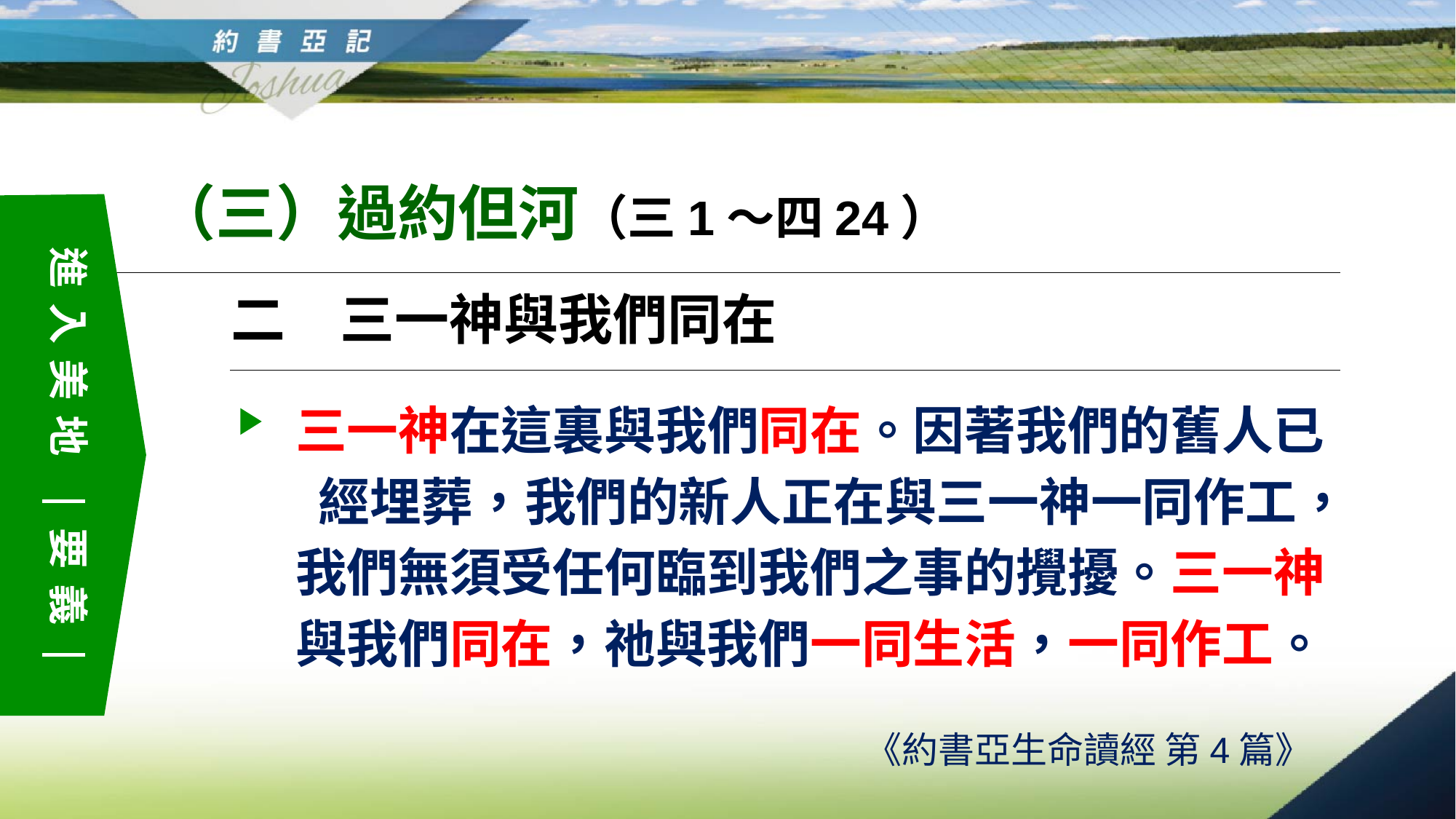

（三）過約但河（三1～四24）

進入美地　要義
二　三一神與我們同在
三一神在這裏與我們同在。因著我們的舊人已   經埋葬，我們的新人正在與三一神一同作工，我們無須受任何臨到我們之事的攪擾。三一神與我們同在，祂與我們一同生活，一同作工。

《約書亞生命讀經 第4篇》